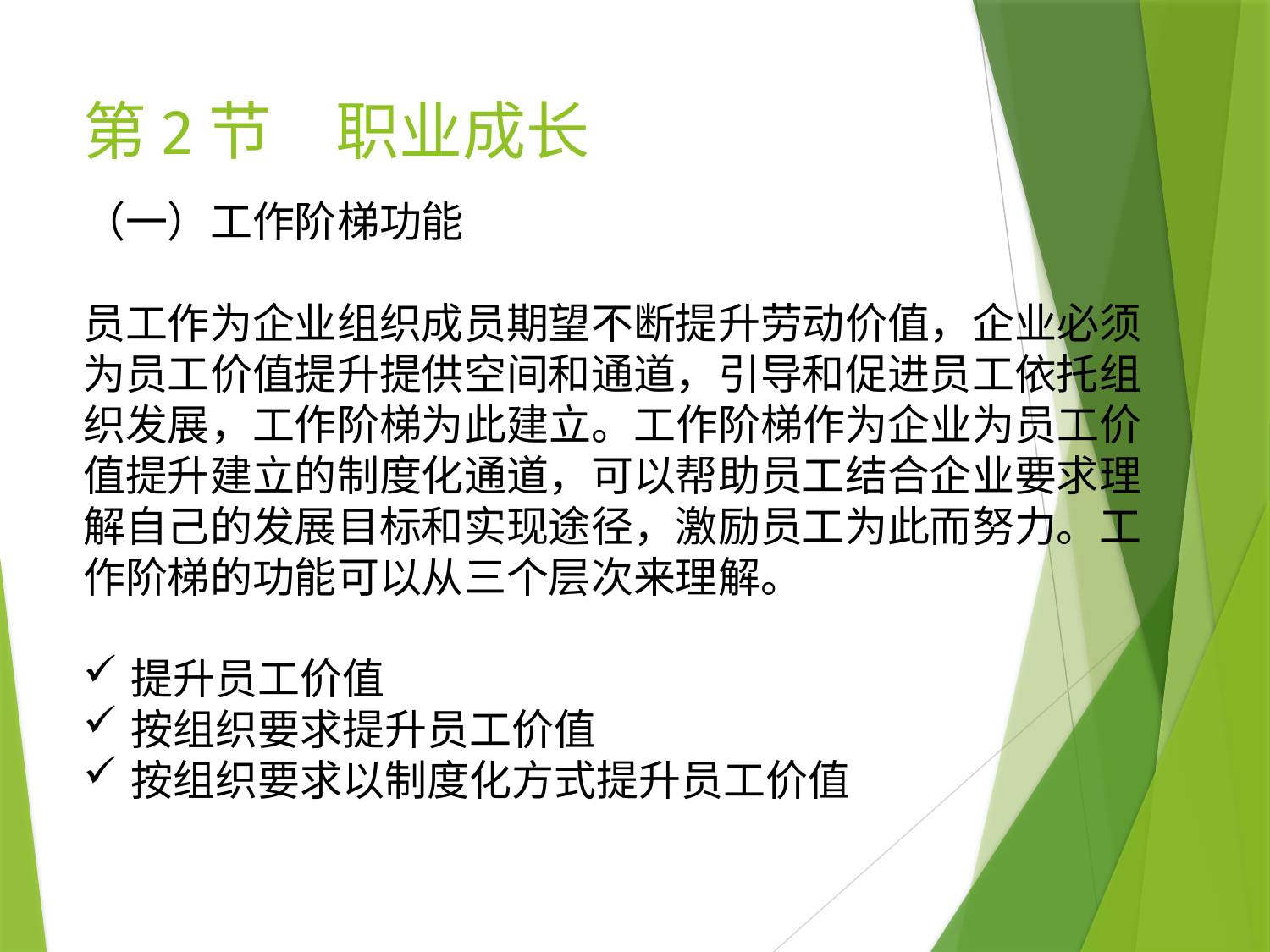

# 第2节　职业成长
（一）工作阶梯功能

员工作为企业组织成员期望不断提升劳动价值，企业必须为员工价值提升提供空间和通道，引导和促进员工依托组织发展，工作阶梯为此建立。工作阶梯作为企业为员工价值提升建立的制度化通道，可以帮助员工结合企业要求理解自己的发展目标和实现途径，激励员工为此而努力。工作阶梯的功能可以从三个层次来理解。

提升员工价值
按组织要求提升员工价值
按组织要求以制度化方式提升员工价值